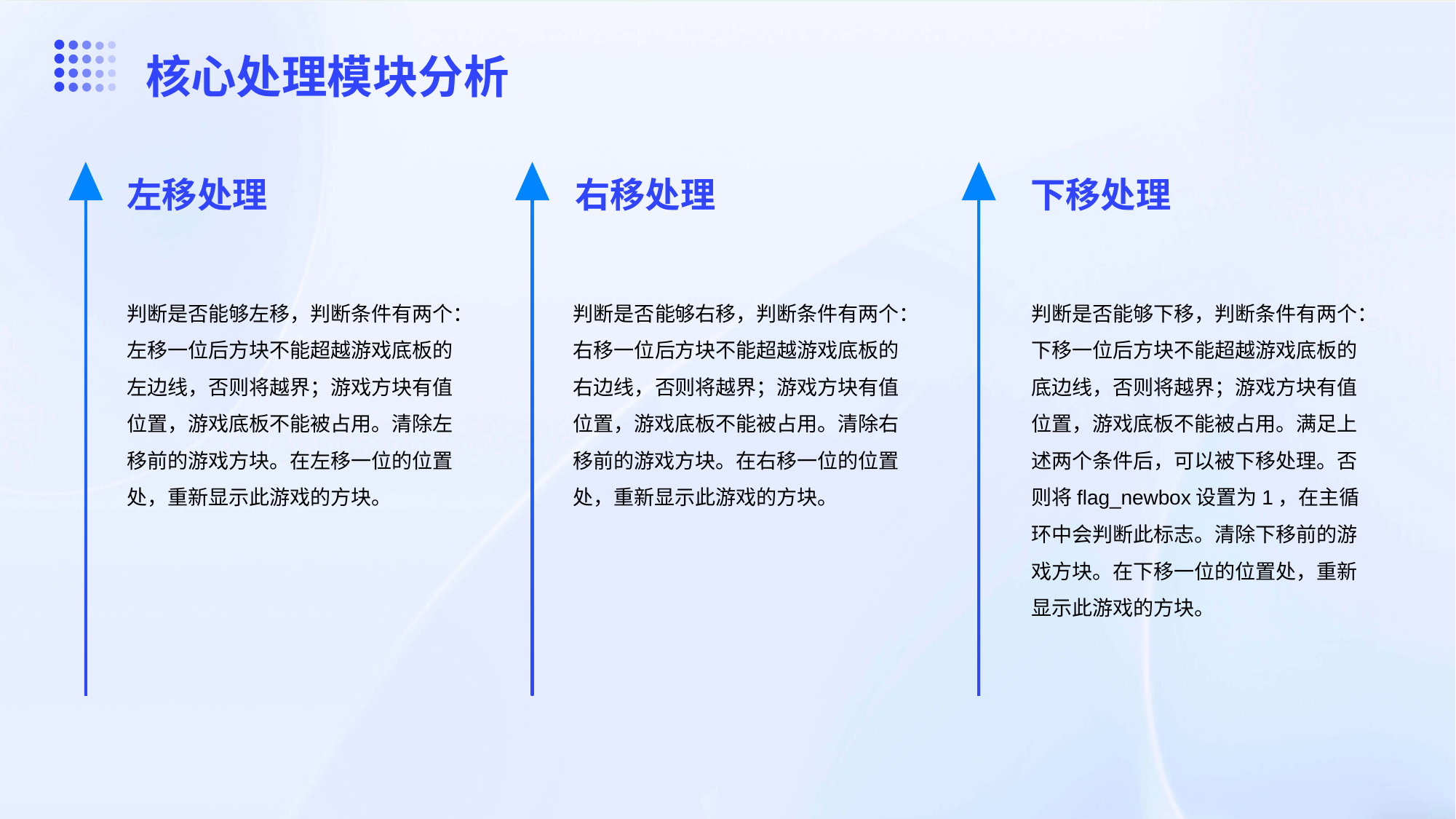

核心处理模块分析

左移处理
右移处理
下移处理

判断是否能够左移，判断条件有两个：左移一位后方块不能超越游戏底板的左边线，否则将越界；游戏方块有值位置，游戏底板不能被占用。清除左移前的游戏方块。在左移一位的位置处，重新显示此游戏的方块。
判断是否能够右移，判断条件有两个：右移一位后方块不能超越游戏底板的右边线，否则将越界；游戏方块有值位置，游戏底板不能被占用。清除右移前的游戏方块。在右移一位的位置处，重新显示此游戏的方块。
判断是否能够下移，判断条件有两个：下移一位后方块不能超越游戏底板的底边线，否则将越界；游戏方块有值位置，游戏底板不能被占用。满足上述两个条件后，可以被下移处理。否则将flag_newbox设置为1，在主循环中会判断此标志。清除下移前的游戏方块。在下移一位的位置处，重新显示此游戏的方块。